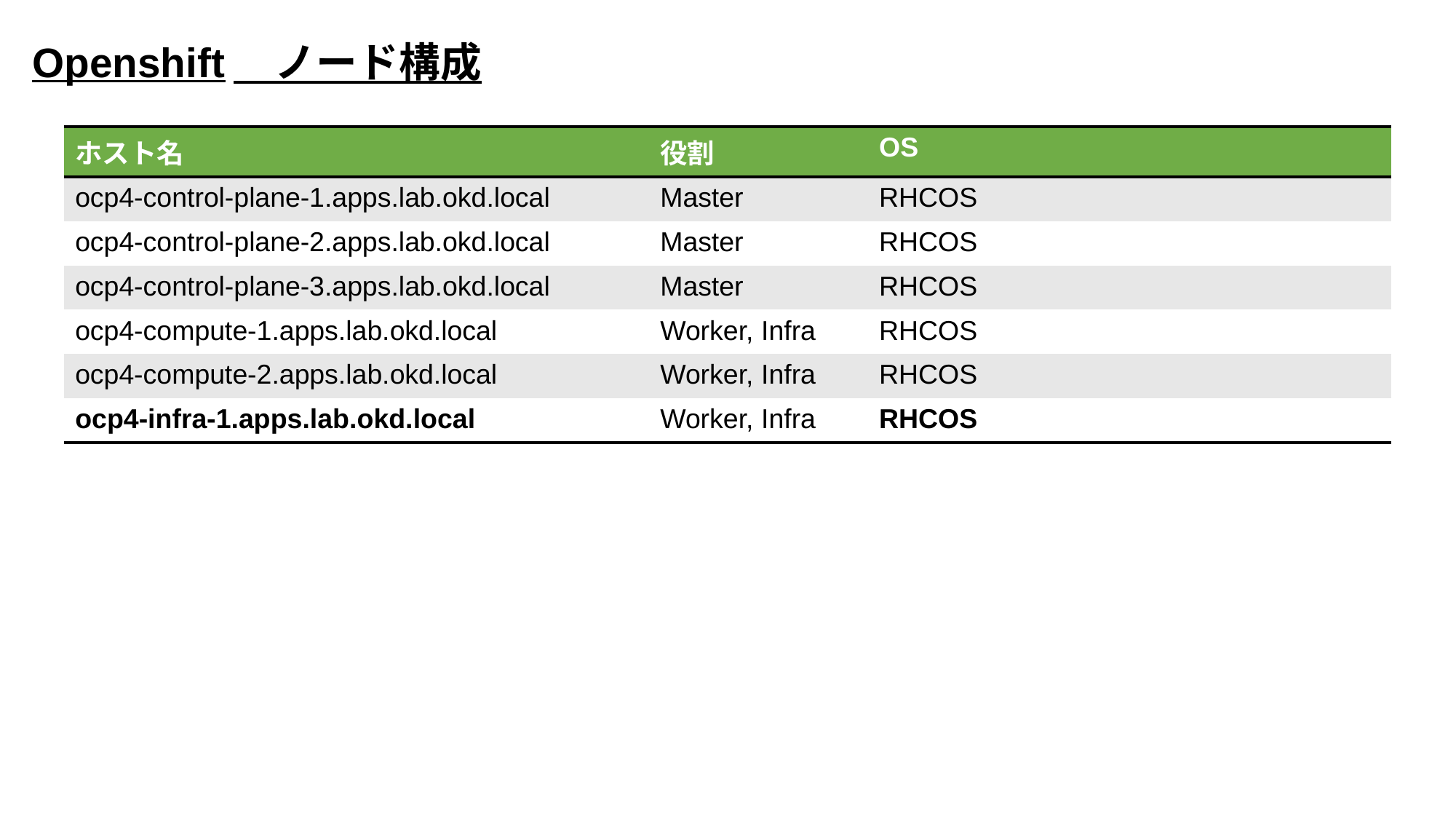

# Openshift　ノード構成
| ホスト名 | 役割 | OS |
| --- | --- | --- |
| ocp4-control-plane-1.apps.lab.okd.local | Master | RHCOS |
| ocp4-control-plane-2.apps.lab.okd.local | Master | RHCOS |
| ocp4-control-plane-3.apps.lab.okd.local | Master | RHCOS |
| ocp4-compute-1.apps.lab.okd.local | Worker, Infra | RHCOS |
| ocp4-compute-2.apps.lab.okd.local | Worker, Infra | RHCOS |
| ocp4-infra-1.apps.lab.okd.local | Worker, Infra | RHCOS |